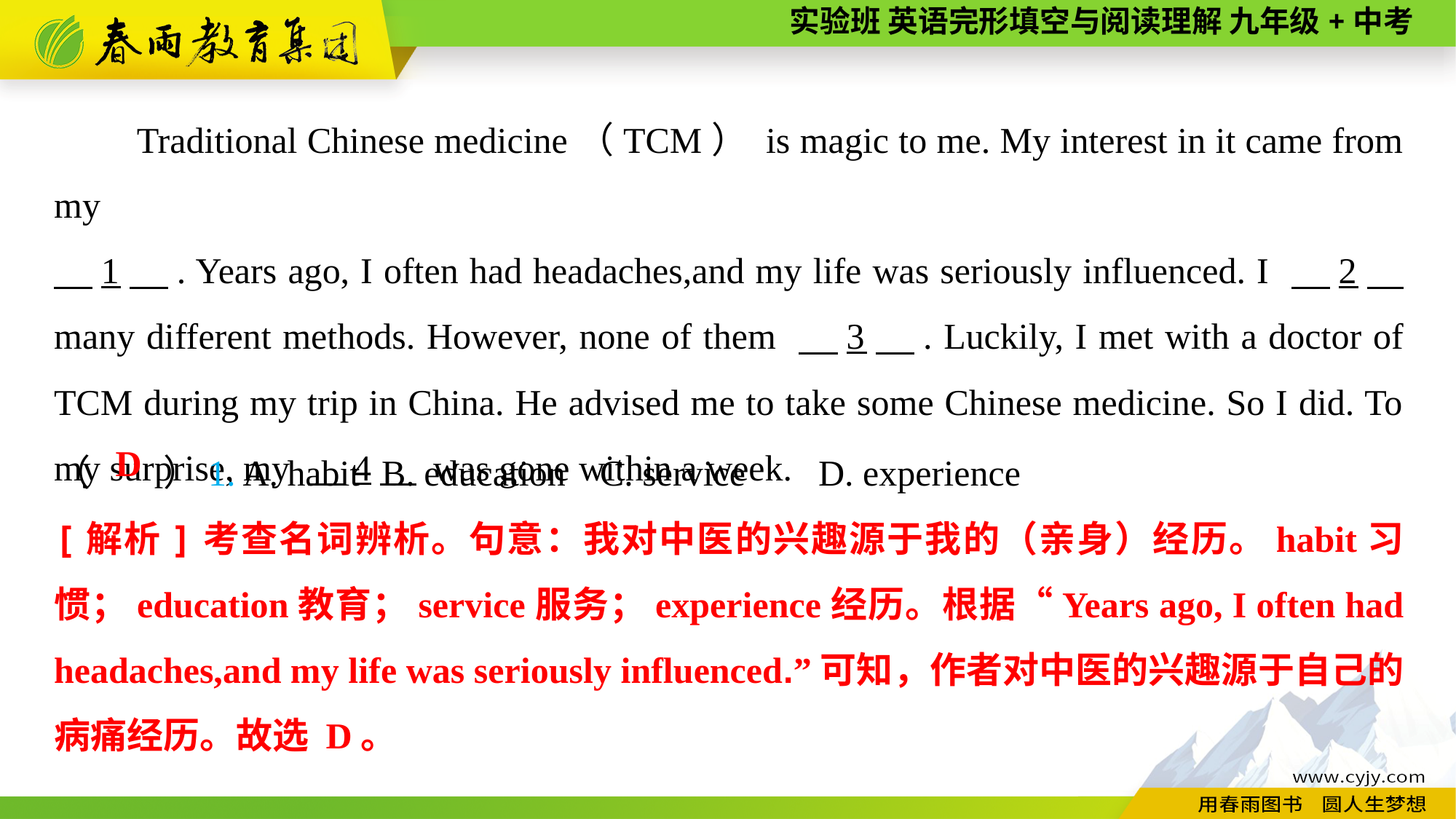

Traditional Chinese medicine（TCM） is magic to me. My interest in it came from my
　1　. Years ago, I often had headaches,and my life was seriously influenced. I 　2　 many different methods. However, none of them 　3　. Luckily, I met with a doctor of TCM during my trip in China. He advised me to take some Chinese medicine. So I did. To my surprise, my 　4　 was gone within a week.
（　　）1. A. habit	B. education	C. service	D. experience
D
[解析]考查名词辨析。句意：我对中医的兴趣源于我的（亲身）经历。habit习惯；education教育；service服务；experience经历。根据“Years ago, I often had headaches,and my life was seriously influenced.”可知，作者对中医的兴趣源于自己的病痛经历。故选 D。